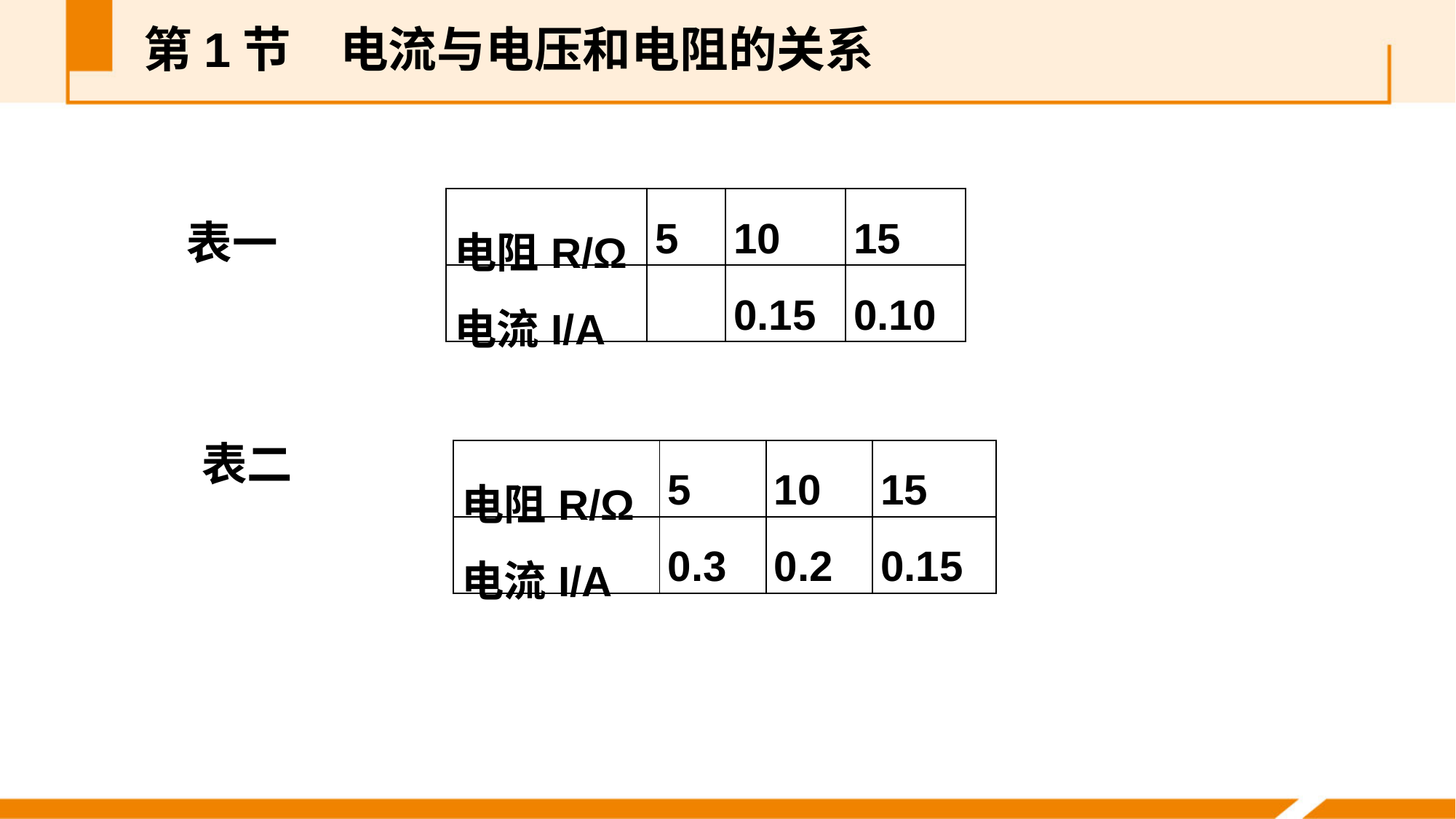

第1节　电流与电压和电阻的关系
表一
| 电阻R/Ω | 5 | 10 | 15 |
| --- | --- | --- | --- |
| 电流I/A |  | 0.15 | 0.10 |
表二
| 电阻R/Ω | 5 | 10 | 15 |
| --- | --- | --- | --- |
| 电流I/A | 0.3 | 0.2 | 0.15 |